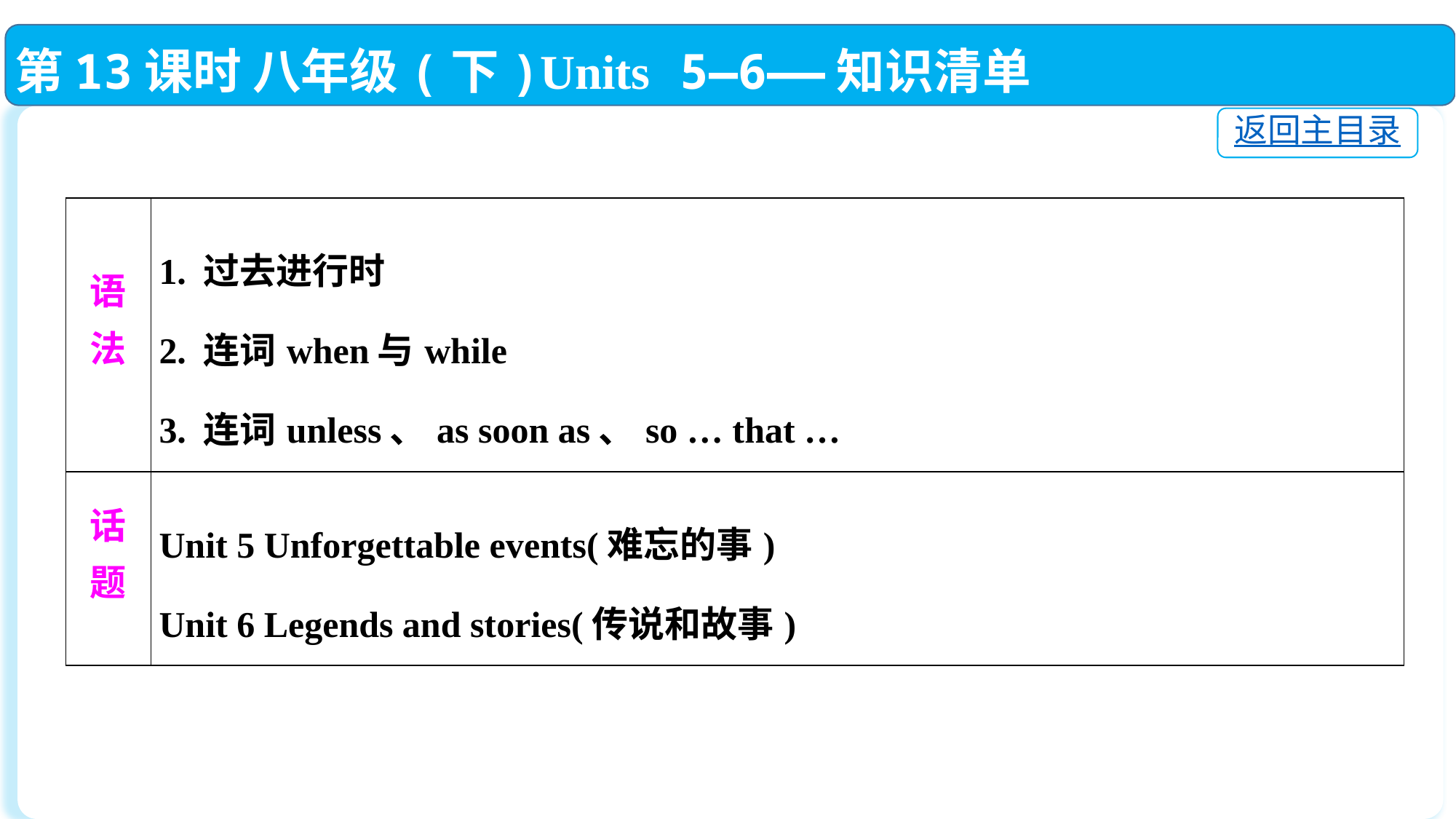

第13课时 八年级(下)Units 5—6——知识清单

返回主目录
| 语 法 | 1. 过去进行时 2. 连词when与while 3. 连词unless、as soon as、so … that … |
| --- | --- |
| 话 题 | Unit 5 Unforgettable events(难忘的事) Unit 6 Legends and stories(传说和故事) |
| --- | --- |